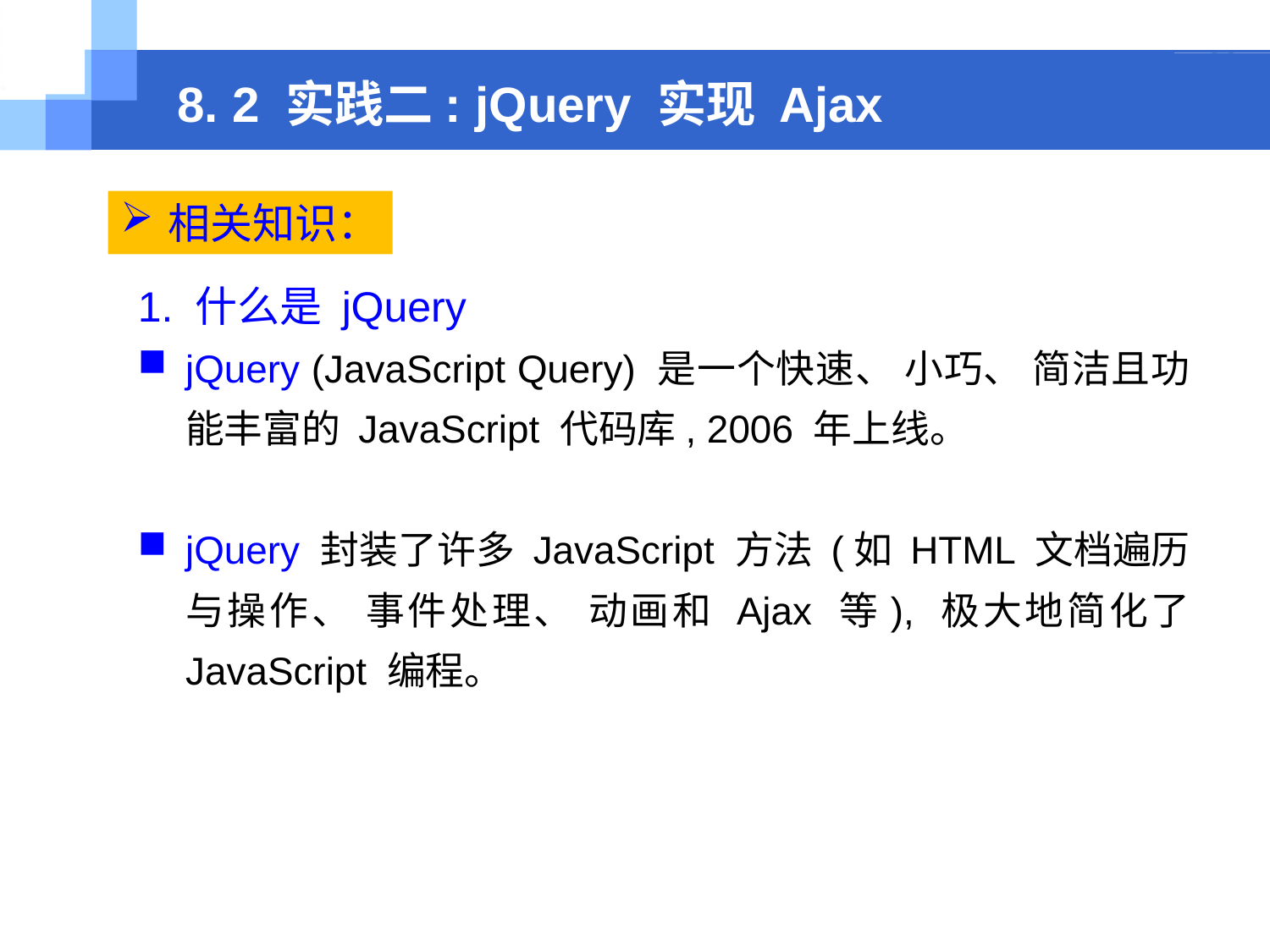

8. 2 实践二: jQuery 实现 Ajax
相关知识：
1. 什么是 jQuery
jQuery (JavaScript Query) 是一个快速、 小巧、 简洁且功能丰富的 JavaScript 代码库, 2006 年上线。

jQuery 封装了许多 JavaScript 方法 (如 HTML 文档遍历与操作、 事件处理、 动画和 Ajax 等), 极大地简化了 JavaScript 编程。